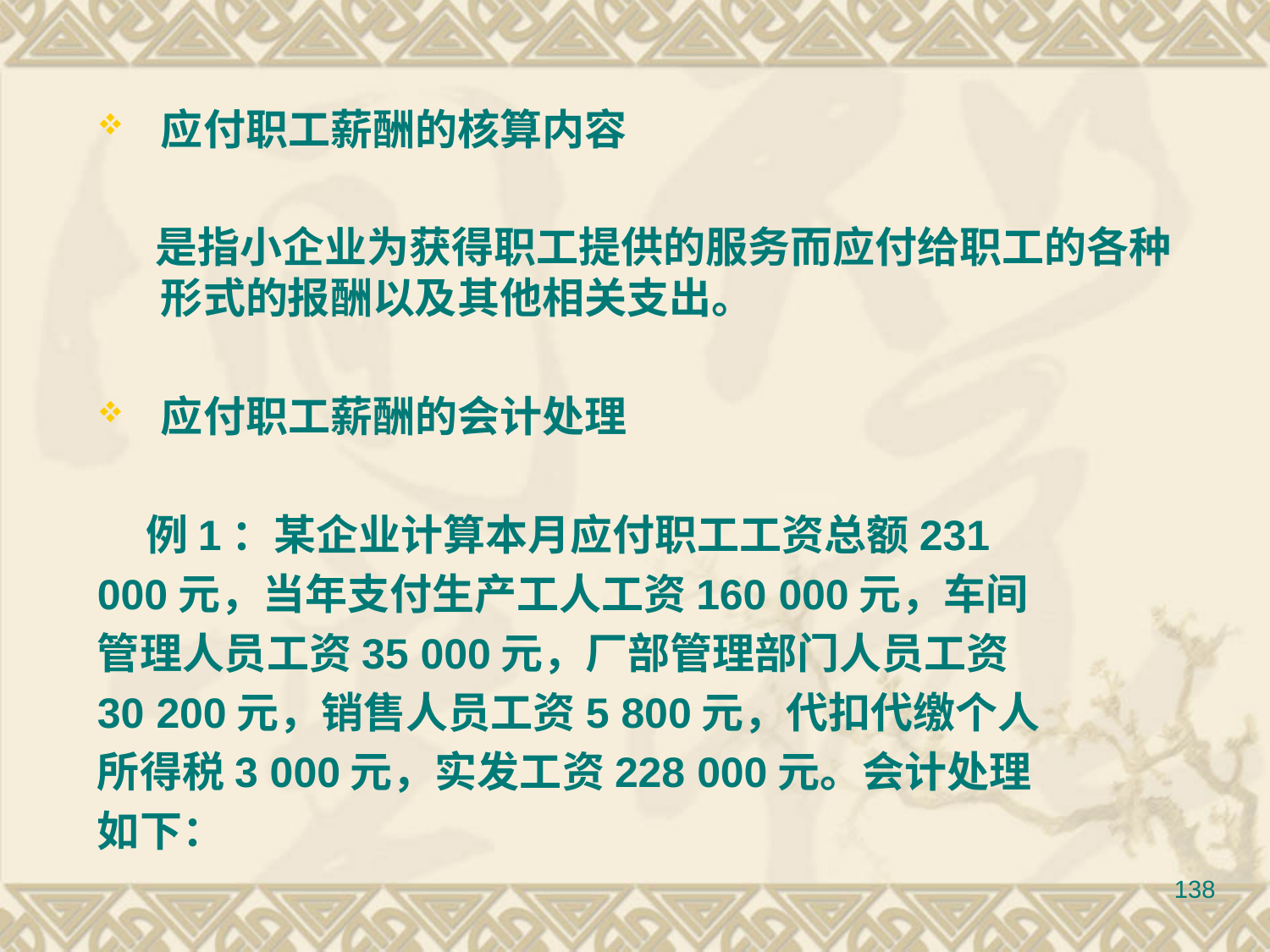

应付职工薪酬的核算内容

     是指小企业为获得职工提供的服务而应付给职工的各种形式的报酬以及其他相关支出。

应付职工薪酬的会计处理

    例1：某企业计算本月应付职工工资总额231
000元，当年支付生产工人工资160 000元，车间
管理人员工资35 000元，厂部管理部门人员工资
30 200元，销售人员工资5 800元，代扣代缴个人
所得税3 000元，实发工资228 000元。会计处理
如下：
138